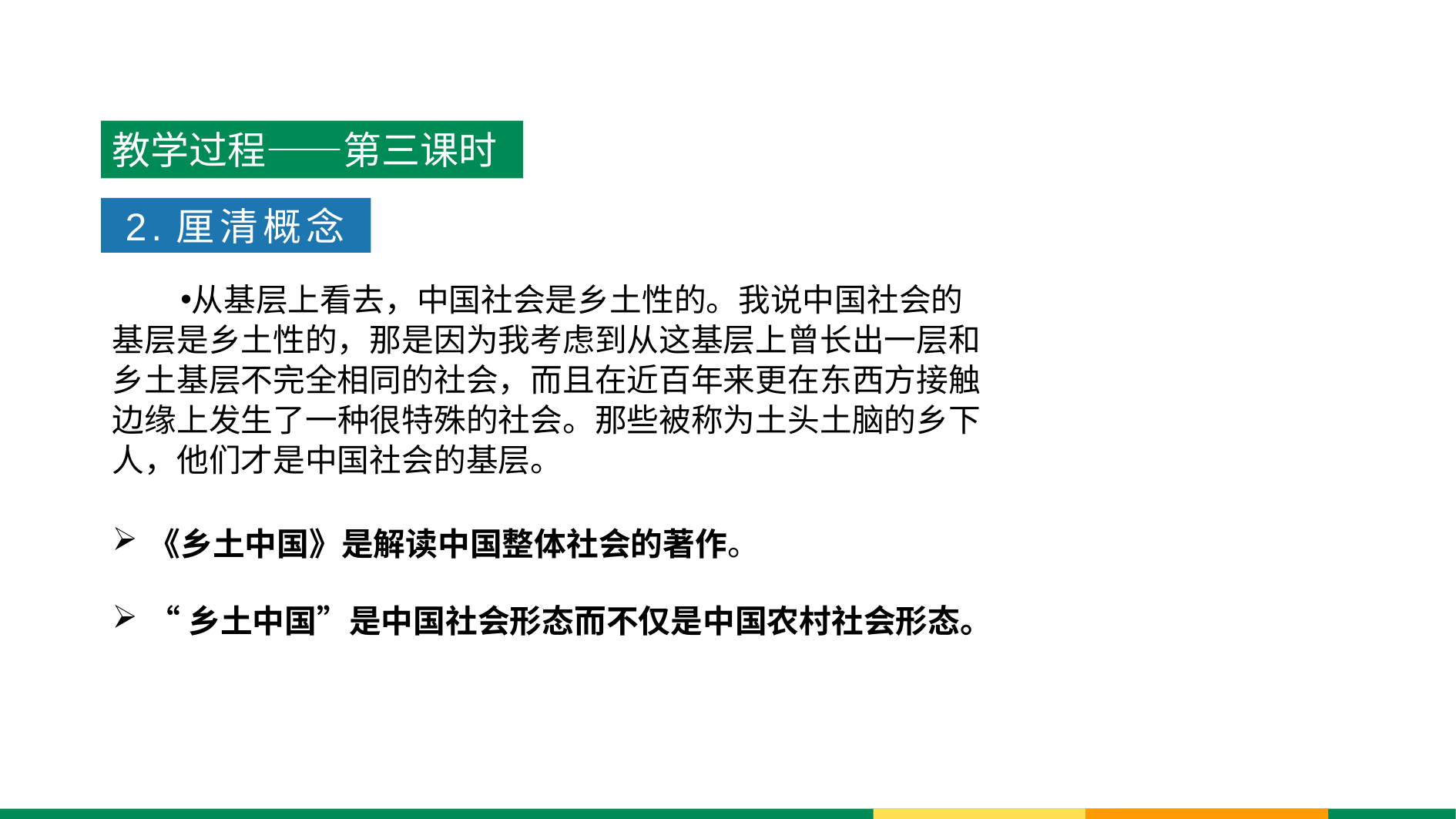

教学过程——第三课时
 2.厘清概念
从基层上看去，中国社会是乡土性的。我说中国社会的基层是乡土性的，那是因为我考虑到从这基层上曾长出一层和乡土基层不完全相同的社会，而且在近百年来更在东西方接触边缘上发生了一种很特殊的社会。那些被称为土头土脑的乡下人，他们才是中国社会的基层。
《乡土中国》是解读中国整体社会的著作。
“乡土中国”是中国社会形态而不仅是中国农村社会形态。